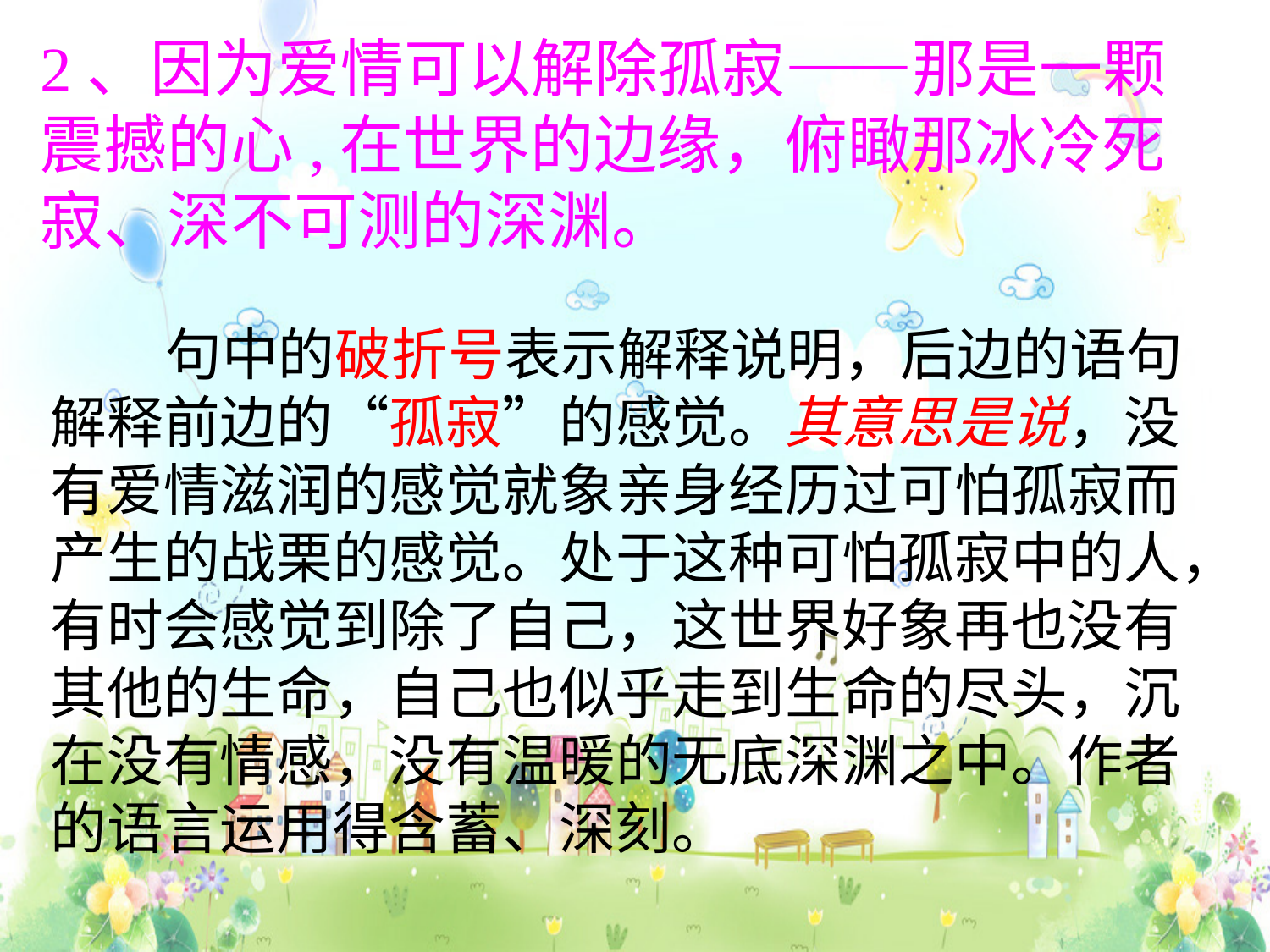

2、因为爱情可以解除孤寂——那是一颗震撼的心,在世界的边缘，俯瞰那冰冷死寂、深不可测的深渊。
        句中的破折号表示解释说明，后边的语句解释前边的“孤寂”的感觉。其意思是说，没有爱情滋润的感觉就象亲身经历过可怕孤寂而产生的战栗的感觉。处于这种可怕孤寂中的人，有时会感觉到除了自己，这世界好象再也没有其他的生命，自己也似乎走到生命的尽头，沉在没有情感，没有温暖的无底深渊之中。作者的语言运用得含蓄、深刻。